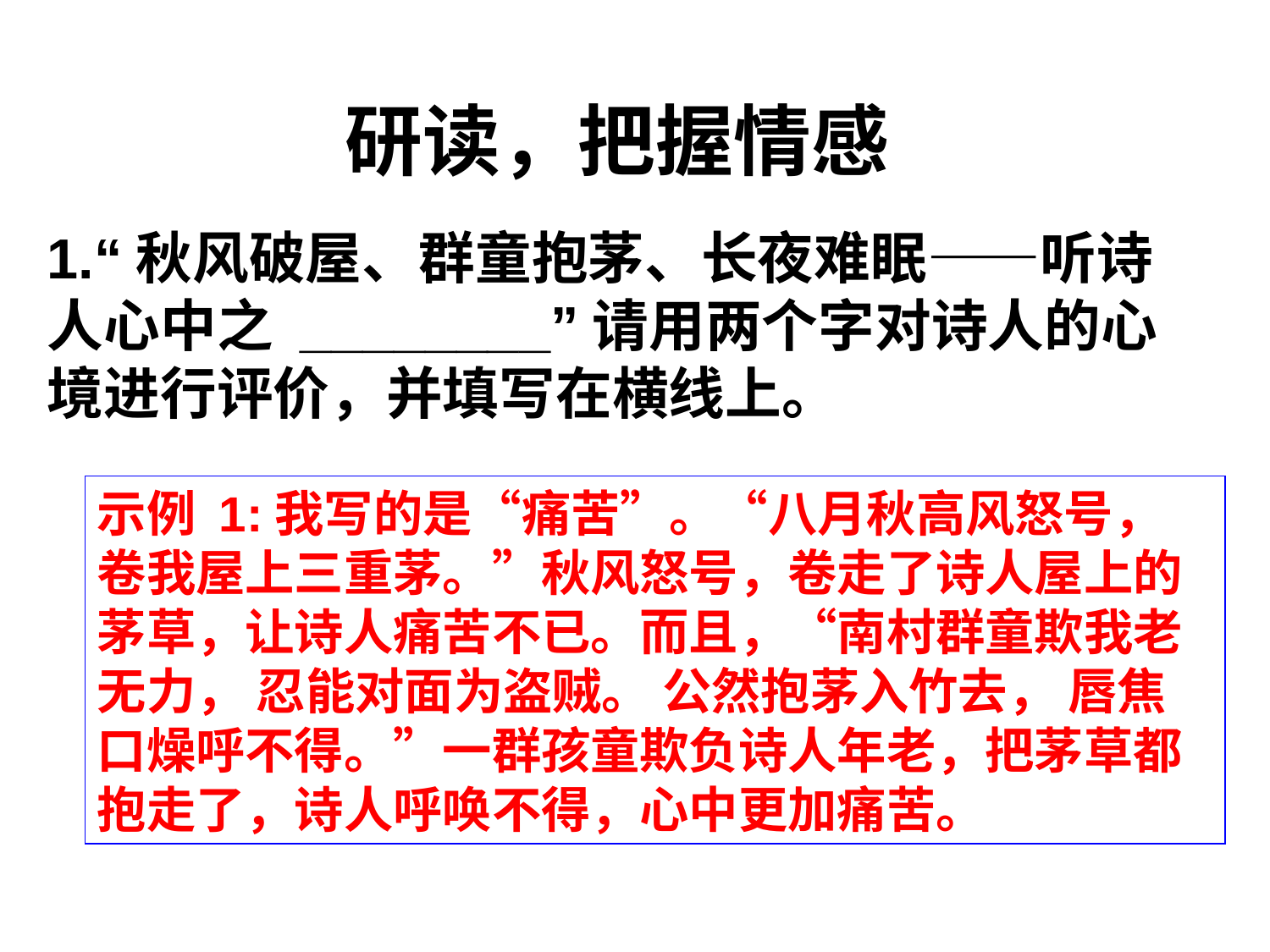

研读，把握情感
1.“秋风破屋、群童抱茅、长夜难眠——听诗人心中之 ________”请用两个字对诗人的心境进行评价，并填写在横线上。
示例 1:我写的是“痛苦”。“八月秋高风怒号， 卷我屋上三重茅。”秋风怒号，卷走了诗人屋上的茅草，让诗人痛苦不已。而且，“南村群童欺我老无力， 忍能对面为盗贼。 公然抱茅入竹去， 唇焦口燥呼不得。”一群孩童欺负诗人年老，把茅草都抱走了，诗人呼唤不得，心中更加痛苦。